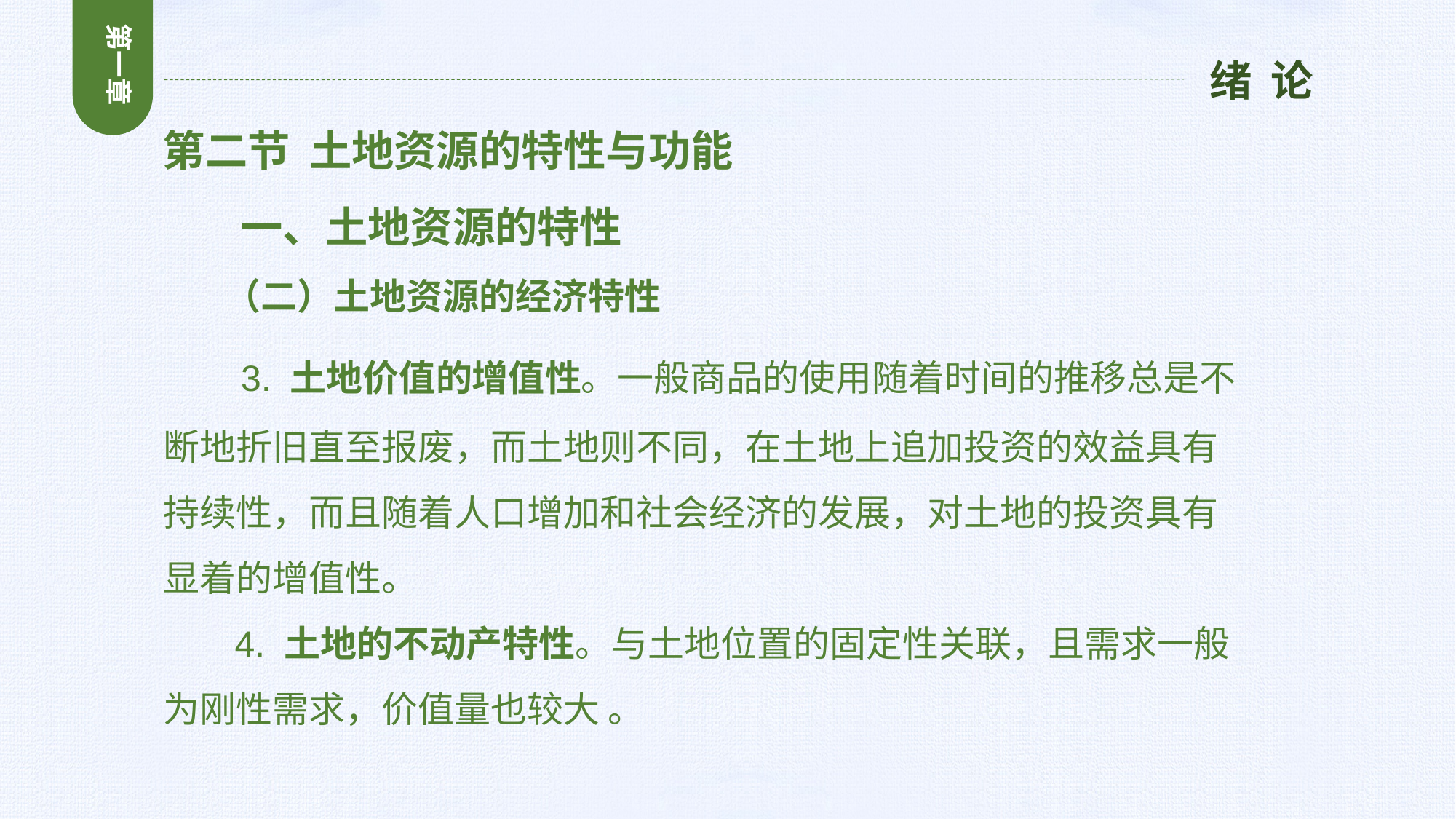

第一章
绪  论
第二节  土地资源的特性与功能
       一、土地资源的特性
        （二）土地资源的经济特性

      3. 土地价值的增值性。一般商品的使用随着时间的推移总是不断地折旧直至报废，而土地则不同，在土地上追加投资的效益具有持续性，而且随着人口增加和社会经济的发展，对土地的投资具有显着的增值性。
       4. 土地的不动产特性。与土地位置的固定性关联，且需求一般为刚性需求，价值量也较大 。